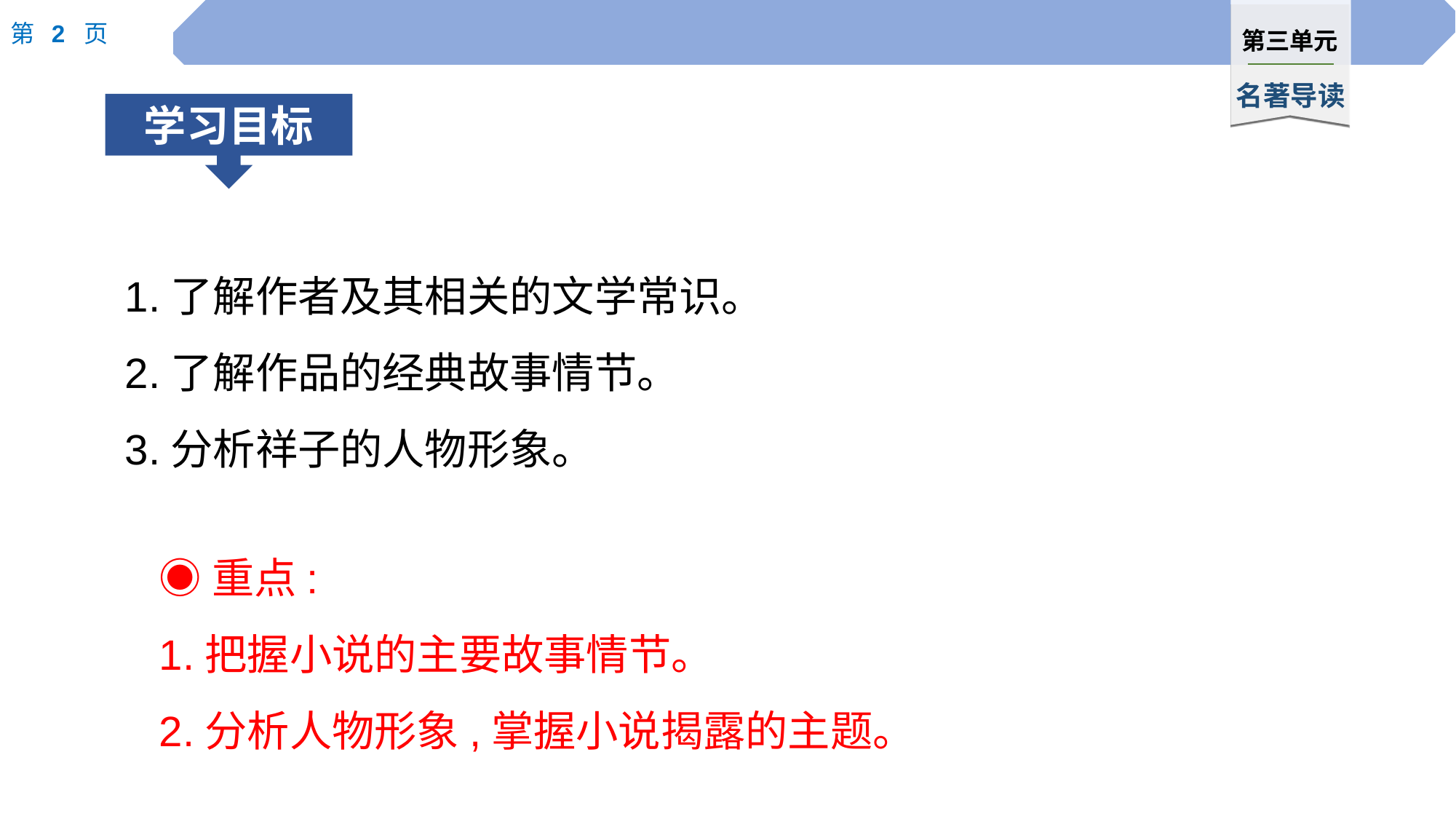

1.了解作者及其相关的文学常识。
2.了解作品的经典故事情节。
3.分析祥子的人物形象。
◉重点:
1.把握小说的主要故事情节。
2.分析人物形象,掌握小说揭露的主题。